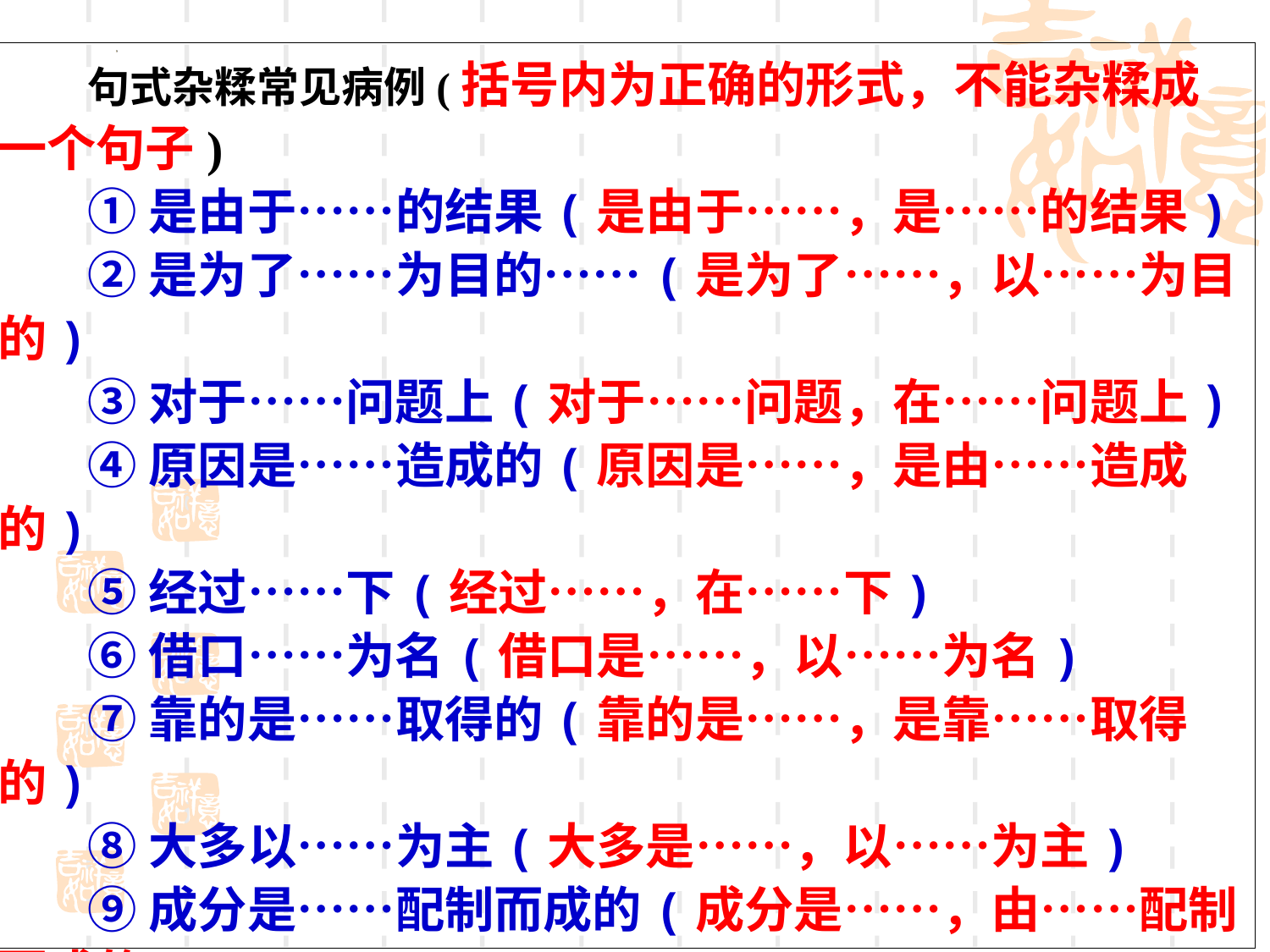

句式杂糅常见病例(括号内为正确的形式，不能杂糅成一个句子)
①是由于……的结果(是由于……，是……的结果)
②是为了……为目的……(是为了……，以……为目的)
③对于……问题上(对于……问题，在……问题上)
④原因是……造成的(原因是……，是由……造成的)
⑤经过……下(经过……，在……下)
⑥借口……为名(借口是……，以……为名)
⑦靠的是……取得的(靠的是……，是靠……取得的)
⑧大多以……为主(大多是……，以……为主)
⑨成分是……配制而成的(成分是……，由……配制而成的)
⑩需要……不可(需要……才行，非……不可)